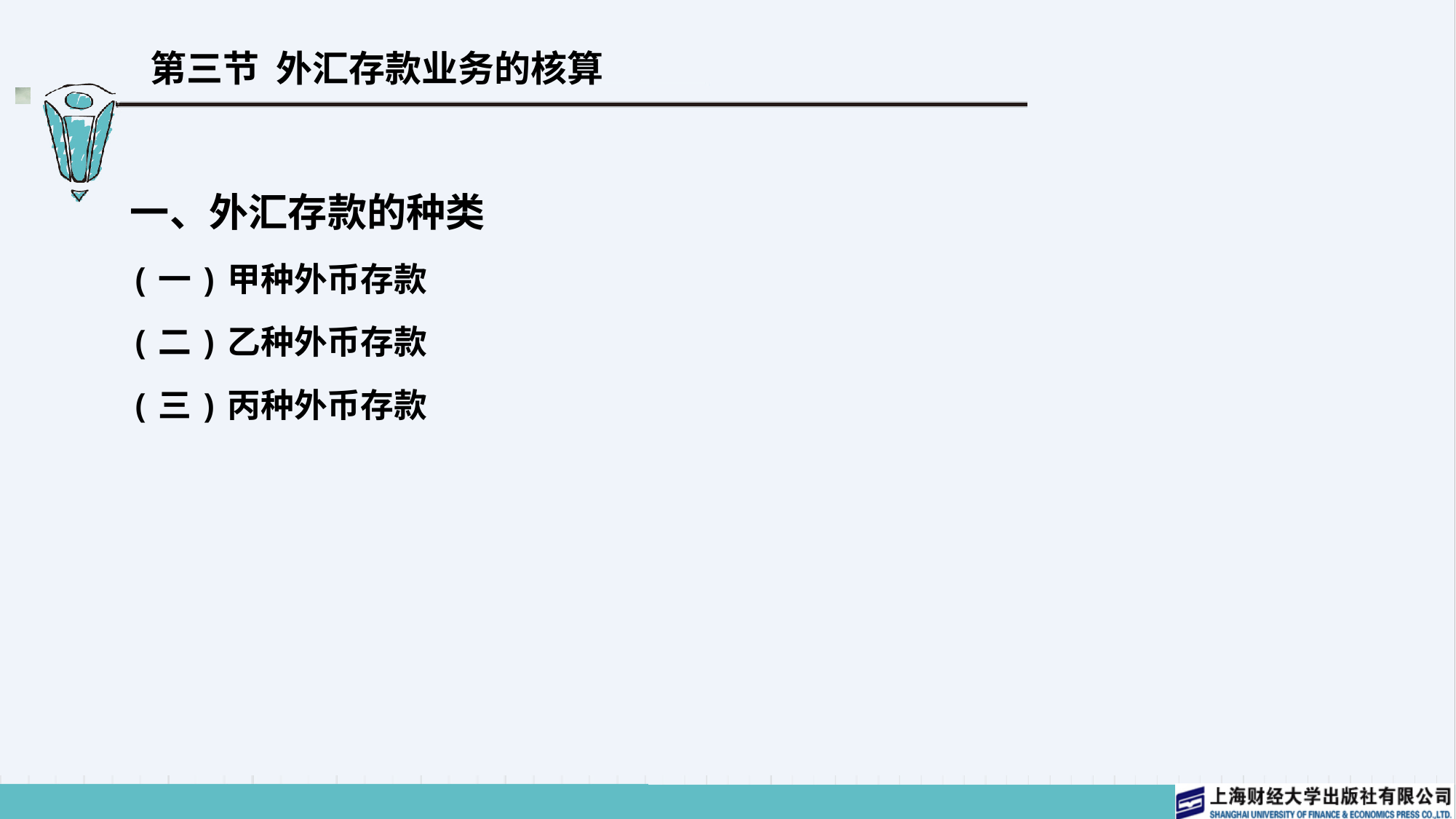

# 第三节  外汇存款业务的核算
一、外汇存款的种类
(一)甲种外币存款
(二)乙种外币存款
(三)丙种外币存款